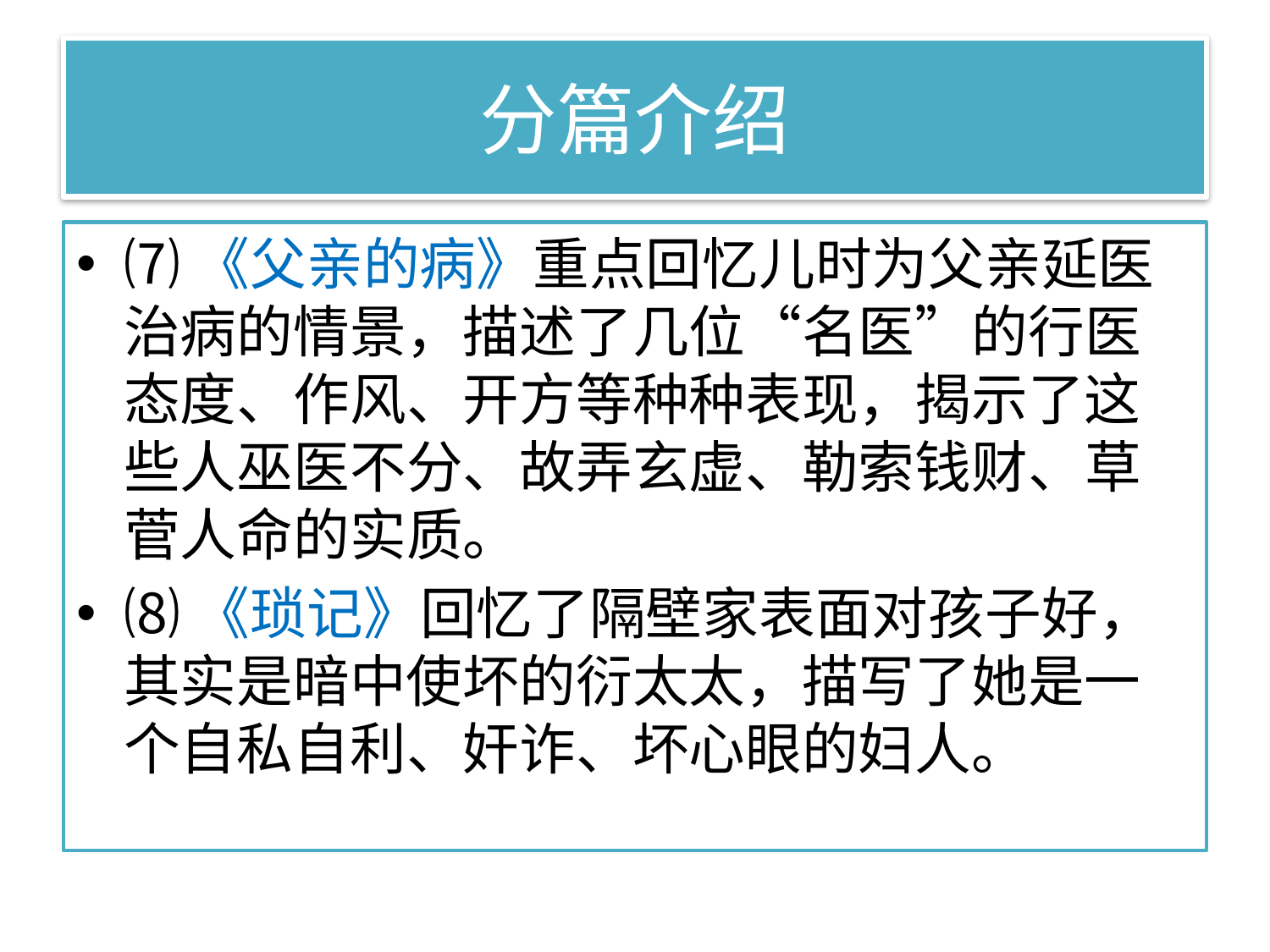

# 分篇介绍
⑺《父亲的病》重点回忆儿时为父亲延医治病的情景，描述了几位“名医”的行医态度、作风、开方等种种表现，揭示了这些人巫医不分、故弄玄虚、勒索钱财、草菅人命的实质。
⑻《琐记》回忆了隔壁家表面对孩子好，其实是暗中使坏的衍太太，描写了她是一个自私自利、奸诈、坏心眼的妇人。